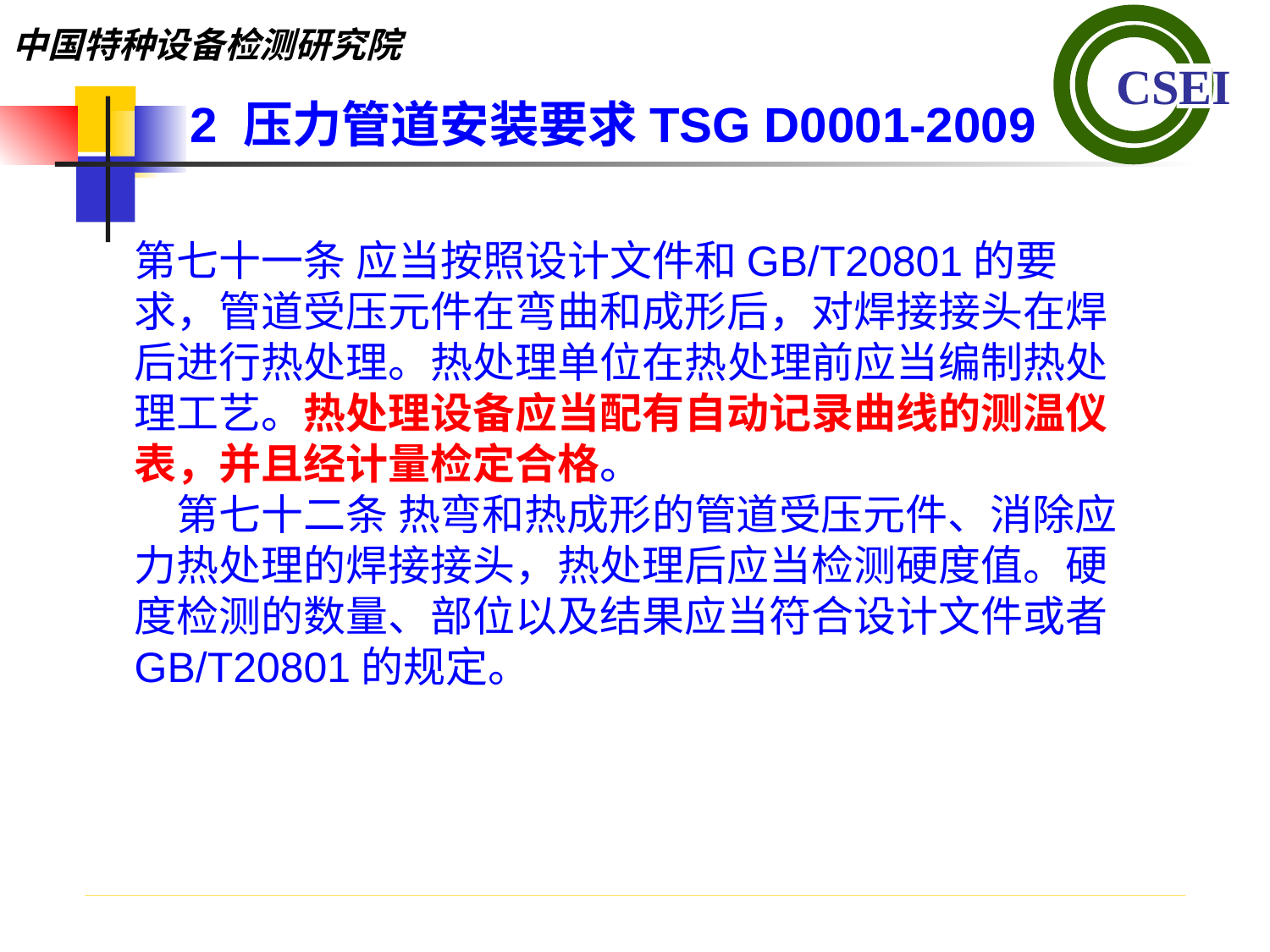

2 压力管道安装要求TSG D0001-2009
第七十一条 应当按照设计文件和GB/T20801的要求，管道受压元件在弯曲和成形后，对焊接接头在焊后进行热处理。热处理单位在热处理前应当编制热处理工艺。热处理设备应当配有自动记录曲线的测温仪表，并且经计量检定合格。第七十二条 热弯和热成形的管道受压元件、消除应力热处理的焊接接头，热处理后应当检测硬度值。硬度检测的数量、部位以及结果应当符合设计文件或者GB/T20801的规定。